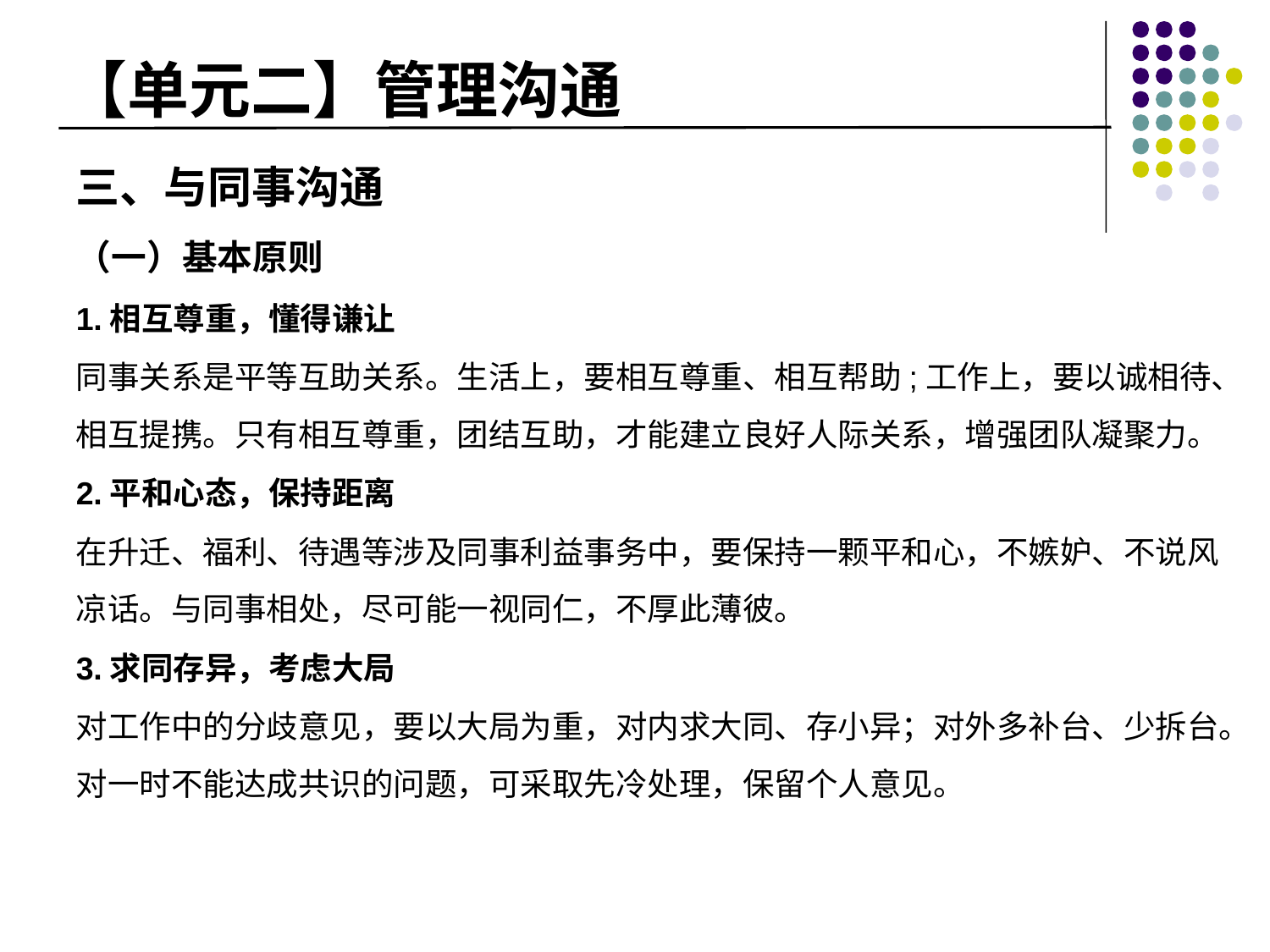

# 【单元二】管理沟通
三、与同事沟通
（一）基本原则
1.相互尊重，懂得谦让
同事关系是平等互助关系。生活上，要相互尊重、相互帮助;工作上，要以诚相待、相互提携。只有相互尊重，团结互助，才能建立良好人际关系，增强团队凝聚力。
2.平和心态，保持距离
在升迁、福利、待遇等涉及同事利益事务中，要保持一颗平和心，不嫉妒、不说风凉话。与同事相处，尽可能一视同仁，不厚此薄彼。
3.求同存异，考虑大局
对工作中的分歧意见，要以大局为重，对内求大同、存小异；对外多补台、少拆台。对一时不能达成共识的问题，可采取先冷处理，保留个人意见。